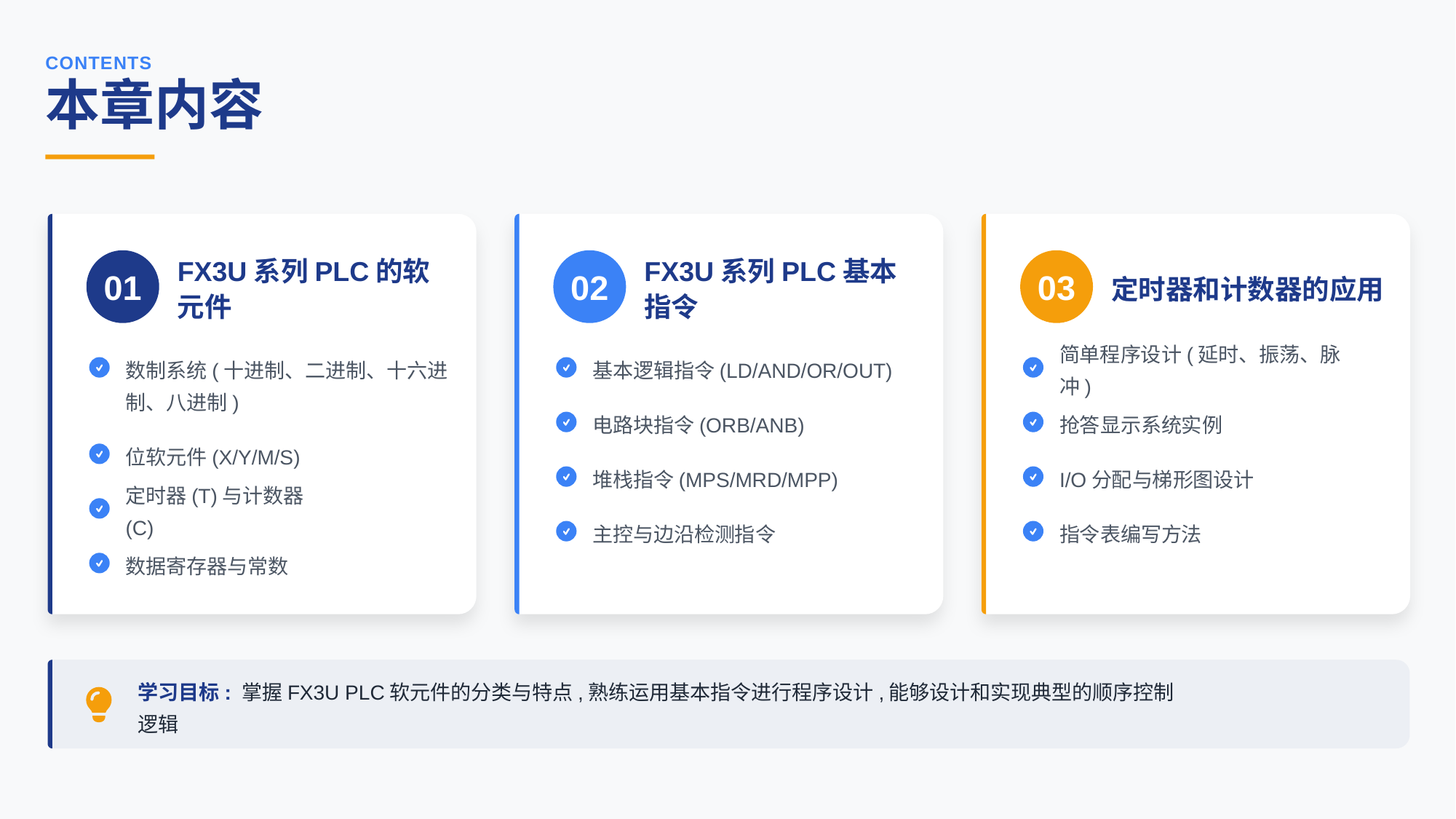

CONTENTS
本章内容

01

FX3U系列PLC的软元件
02

FX3U系列PLC基本指令
03

定时器和计数器的应用
数制系统(十进制、二进制、十六进制、八进制)
基本逻辑指令(LD/AND/OR/OUT)
简单程序设计(延时、振荡、脉冲)

电路块指令(ORB/ANB)
抢答显示系统实例

位软元件(X/Y/M/S)

堆栈指令(MPS/MRD/MPP)
I/O分配与梯形图设计

定时器(T)与计数器(C)

主控与边沿检测指令
指令表编写方法

数据寄存器与常数

学习目标: 掌握FX3U PLC软元件的分类与特点,熟练运用基本指令进行程序设计,能够设计和实现典型的顺序控制逻辑